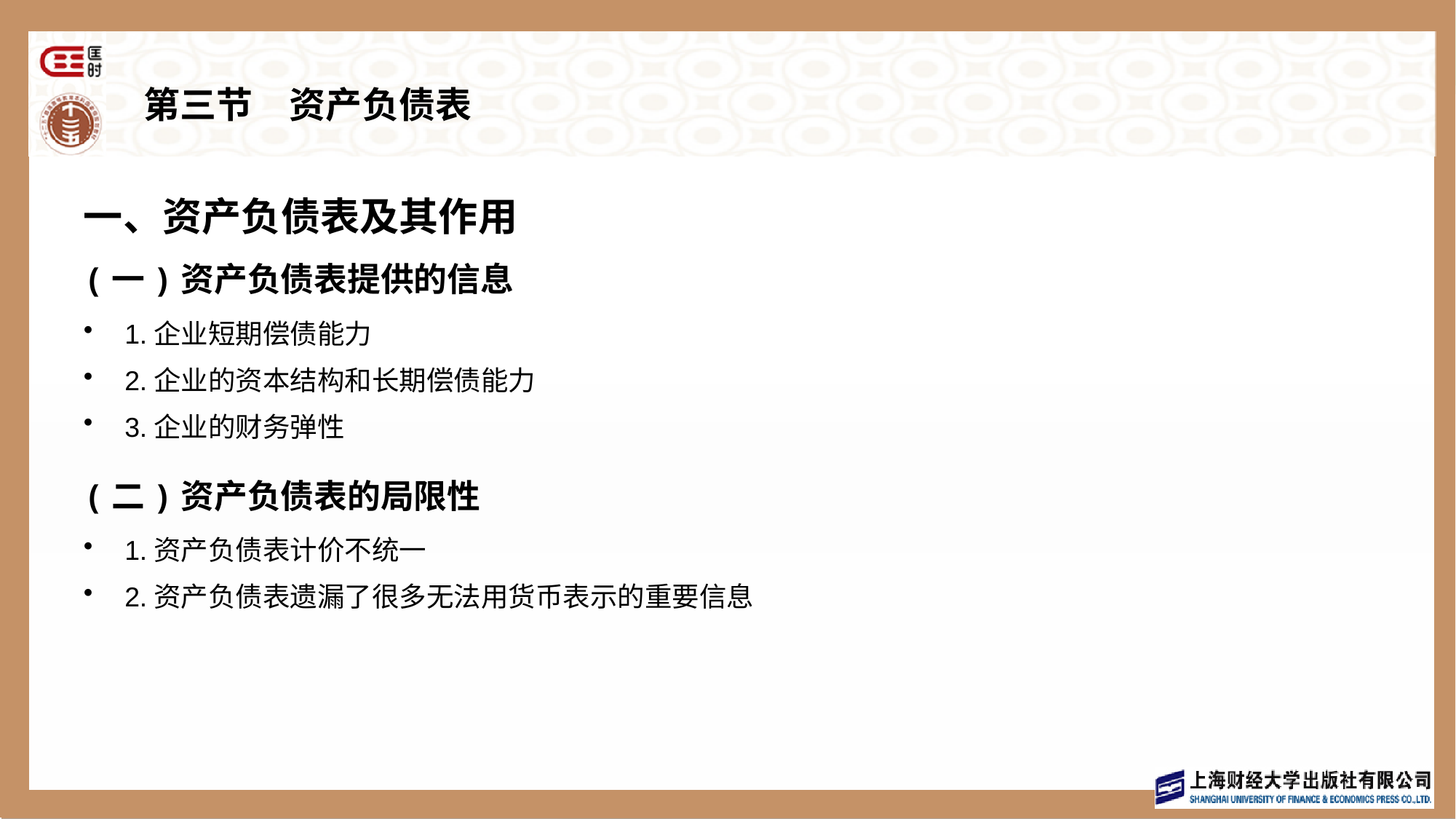

# 第三节　资产负债表
一、资产负债表及其作用
(一)资产负债表提供的信息
1.企业短期偿债能力
2.企业的资本结构和长期偿债能力
3.企业的财务弹性
(二)资产负债表的局限性
1.资产负债表计价不统一
2.资产负债表遗漏了很多无法用货币表示的重要信息